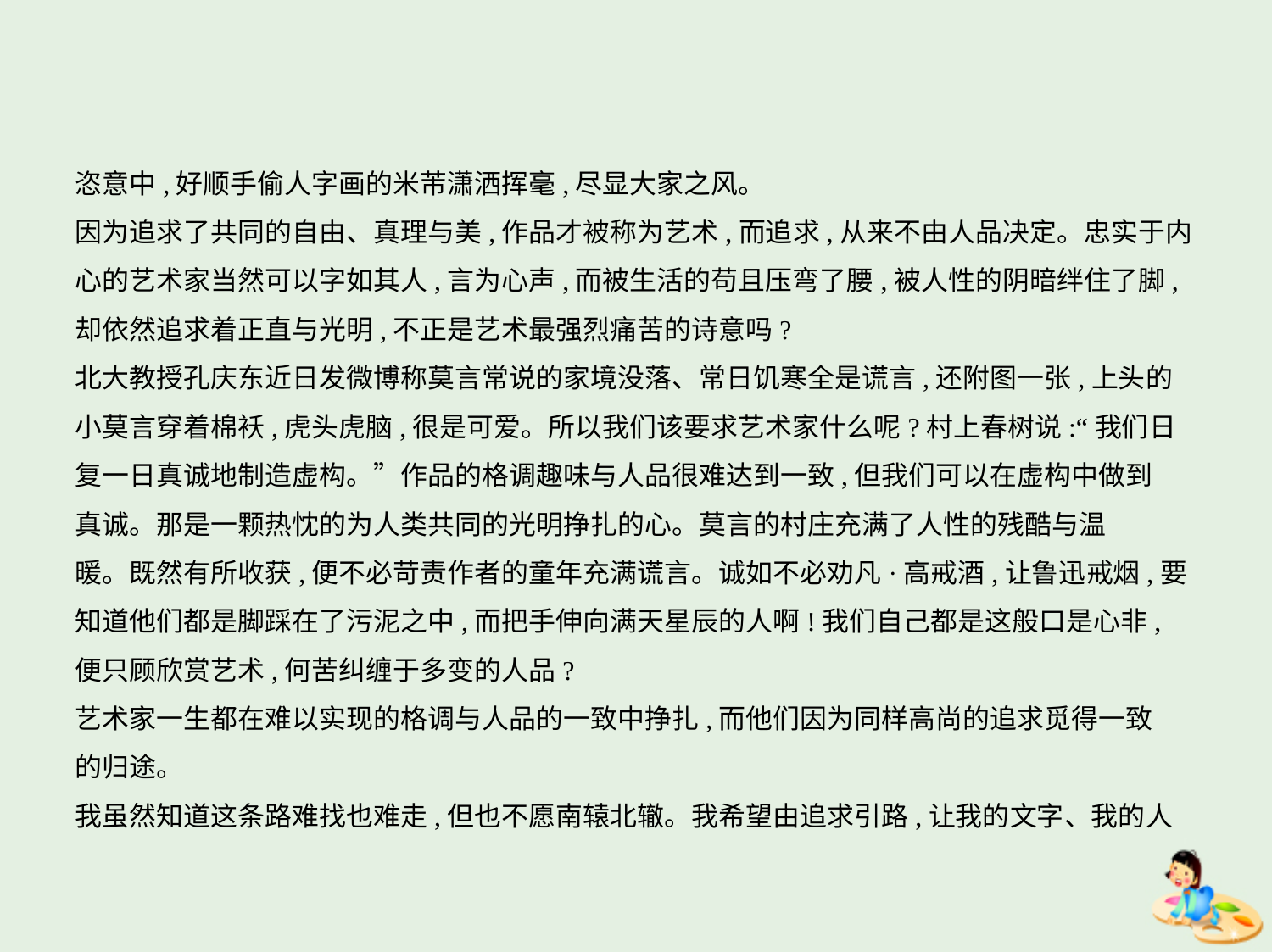

恣意中,好顺手偷人字画的米芾潇洒挥毫,尽显大家之风。
因为追求了共同的自由、真理与美,作品才被称为艺术,而追求,从来不由人品决定。忠实于内
心的艺术家当然可以字如其人,言为心声,而被生活的苟且压弯了腰,被人性的阴暗绊住了脚,
却依然追求着正直与光明,不正是艺术最强烈痛苦的诗意吗?
北大教授孔庆东近日发微博称莫言常说的家境没落、常日饥寒全是谎言,还附图一张,上头的
小莫言穿着棉袄,虎头虎脑,很是可爱。所以我们该要求艺术家什么呢?村上春树说:“我们日
复一日真诚地制造虚构。”作品的格调趣味与人品很难达到一致,但我们可以在虚构中做到
真诚。那是一颗热忱的为人类共同的光明挣扎的心。莫言的村庄充满了人性的残酷与温
暖。既然有所收获,便不必苛责作者的童年充满谎言。诚如不必劝凡·高戒酒,让鲁迅戒烟,要
知道他们都是脚踩在了污泥之中,而把手伸向满天星辰的人啊!我们自己都是这般口是心非,
便只顾欣赏艺术,何苦纠缠于多变的人品?
艺术家一生都在难以实现的格调与人品的一致中挣扎,而他们因为同样高尚的追求觅得一致
的归途。
我虽然知道这条路难找也难走,但也不愿南辕北辙。我希望由追求引路,让我的文字、我的人